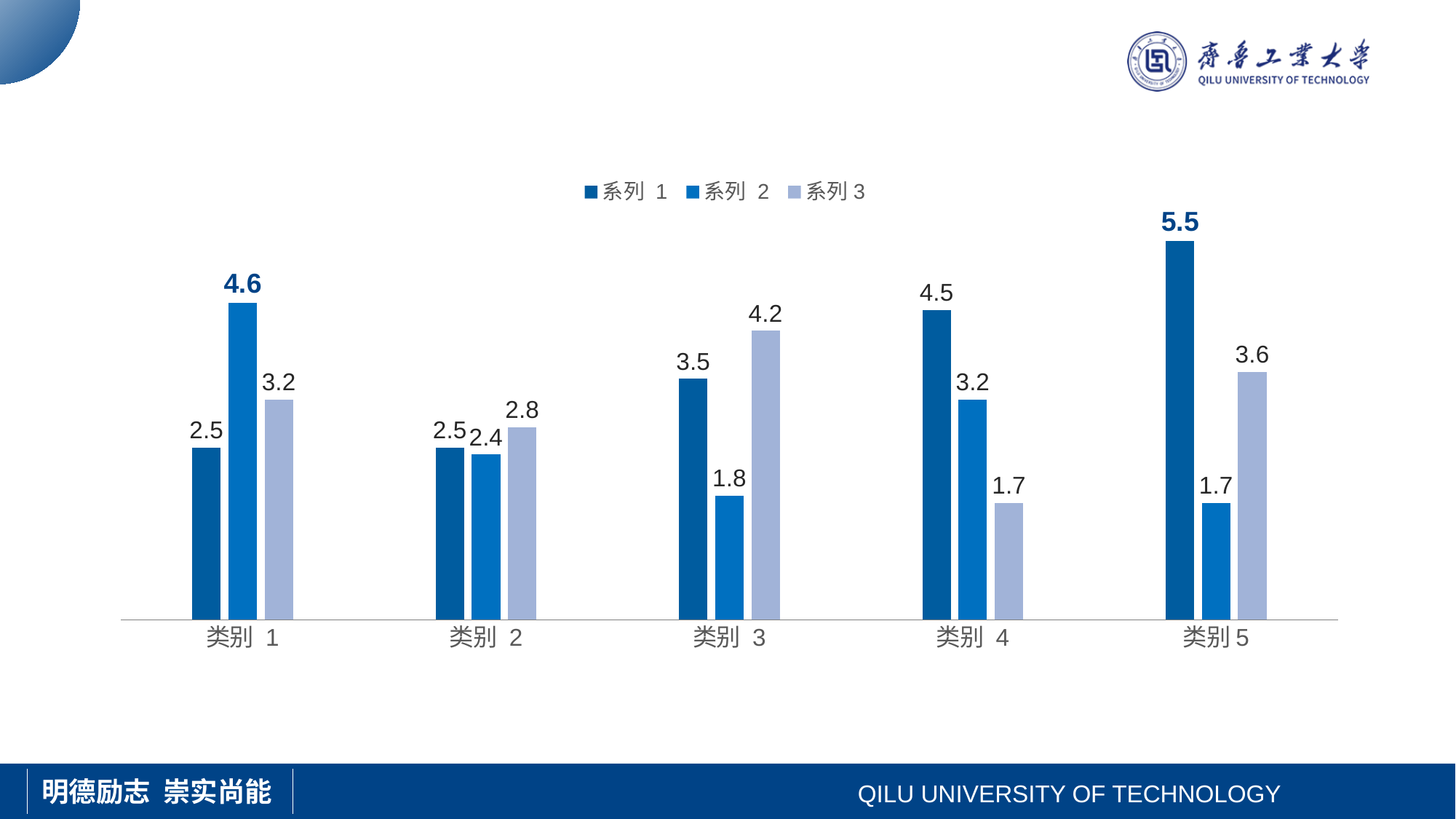

### Chart

| Category | 系列 1 | 系列 2 | 系列3 |
|---|---|---|---|
| 类别 1 | 2.5 | 4.6 | 3.2 |
| 类别 2 | 2.5 | 2.4 | 2.8 |
| 类别 3 | 3.5 | 1.8 | 4.2 |
| 类别 4 | 4.5 | 3.2 | 1.7 |
| 类别5 | 5.5 | 1.7 | 3.6 |